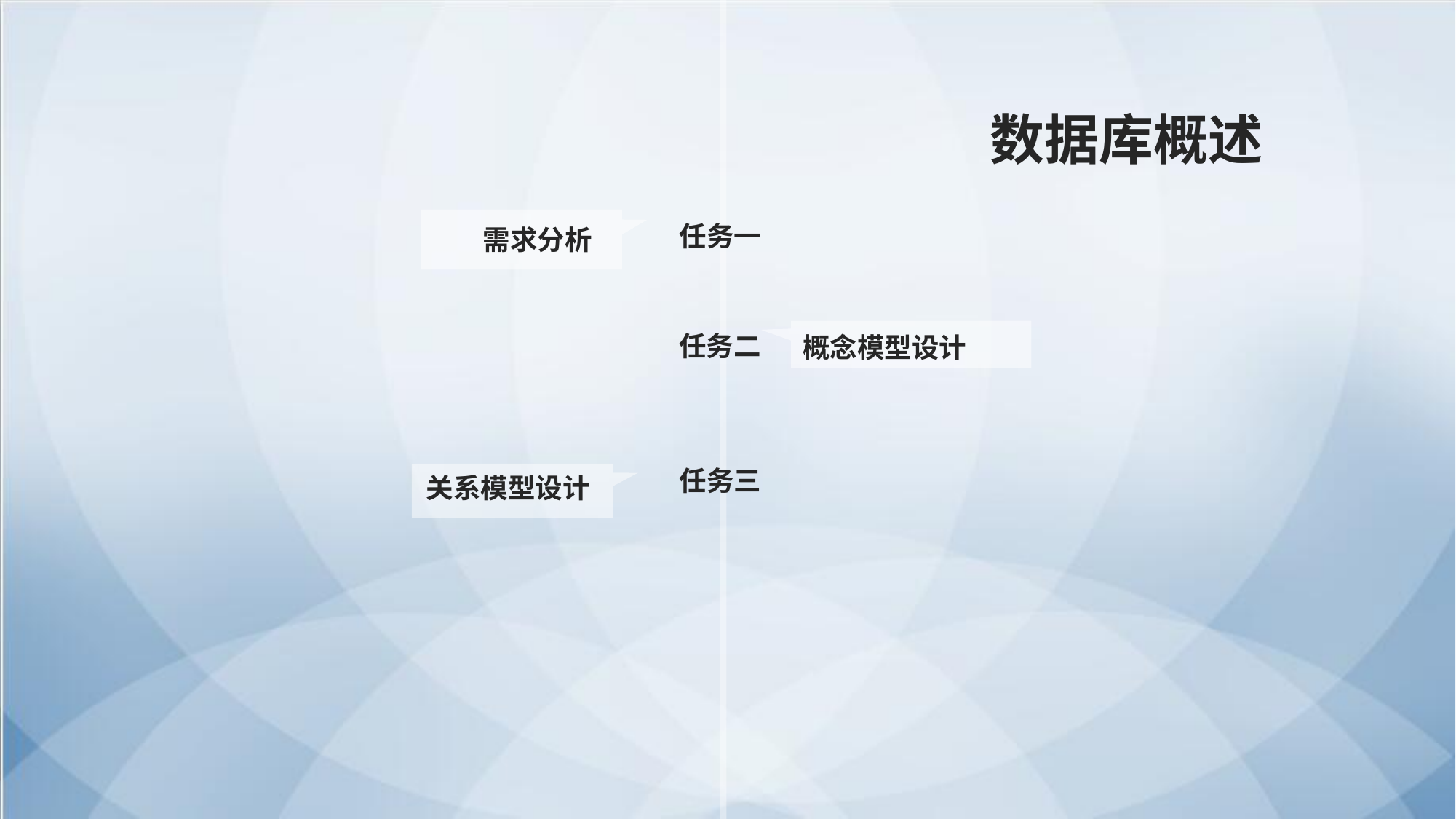

数据库概述

需求分析
任务一

概念模型设计
任务二
任务三

关系模型设计